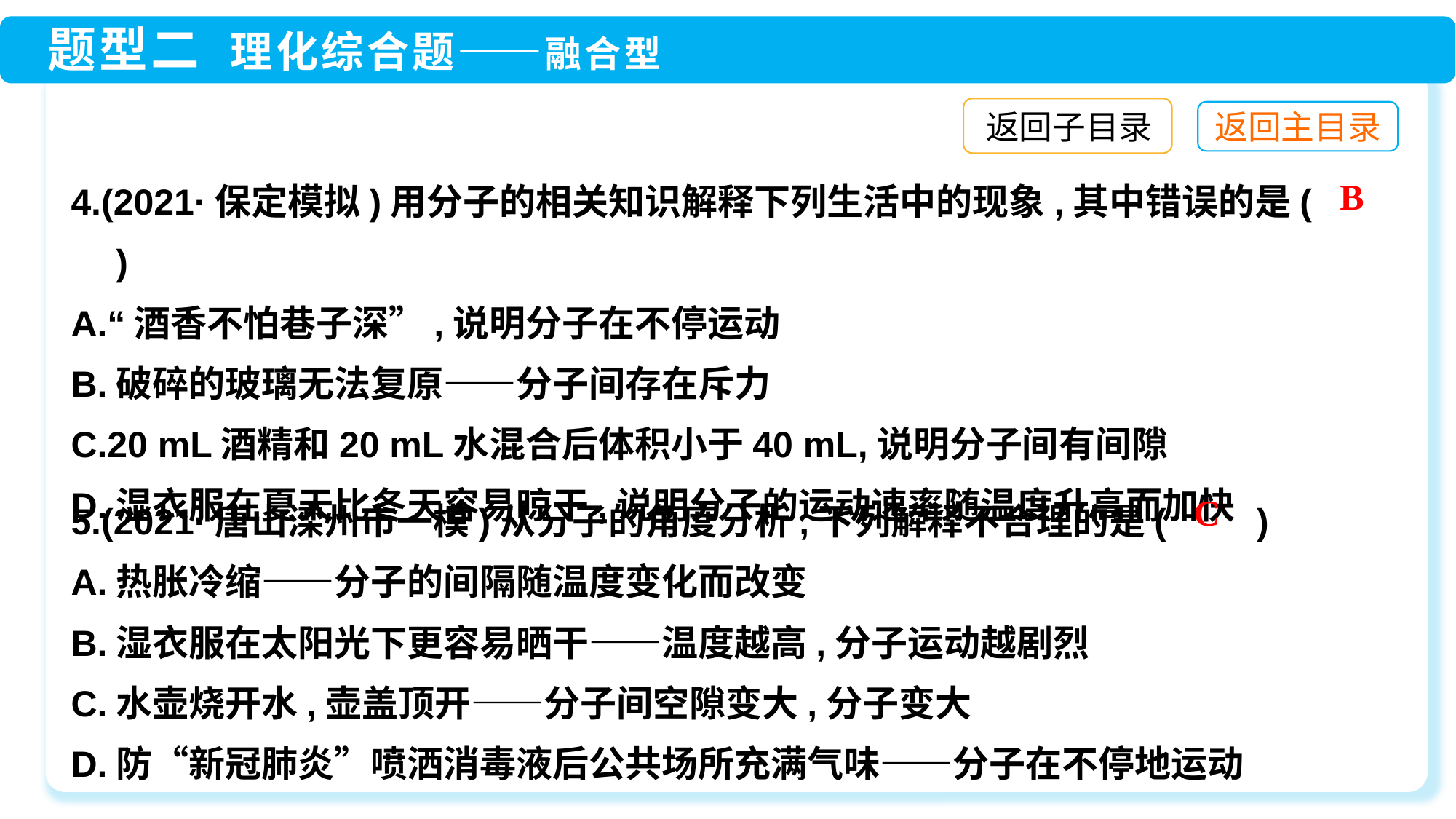

返回子目录
4.(2021·保定模拟)用分子的相关知识解释下列生活中的现象,其中错误的是(　　)
A.“酒香不怕巷子深”,说明分子在不停运动
B.破碎的玻璃无法复原——分子间存在斥力
C.20 mL酒精和20 mL水混合后体积小于40 mL,说明分子间有间隙
D.湿衣服在夏天比冬天容易晾干,说明分子的运动速率随温度升高而加快
B
5.(2021·唐山滦州市一模)从分子的角度分析,下列解释不合理的是(　　)
A.热胀冷缩——分子的间隔随温度变化而改变
B.湿衣服在太阳光下更容易晒干——温度越高,分子运动越剧烈
C.水壶烧开水,壶盖顶开——分子间空隙变大,分子变大
D.防“新冠肺炎”喷洒消毒液后公共场所充满气味——分子在不停地运动
C